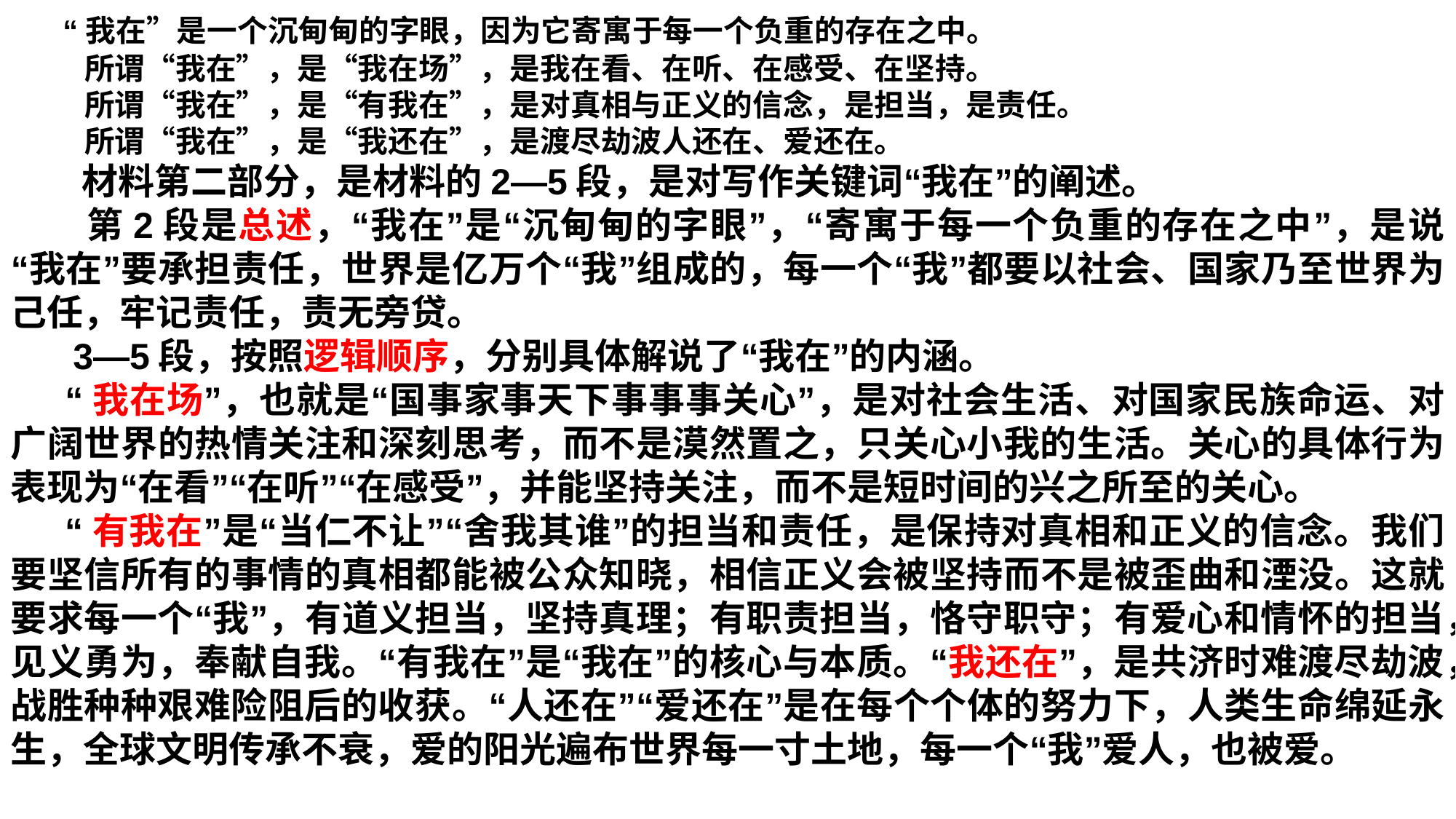

“我在”是一个沉甸甸的字眼，因为它寄寓于每一个负重的存在之中。
     所谓“我在”，是“我在场”，是我在看、在听、在感受、在坚持。
     所谓“我在”，是“有我在”，是对真相与正义的信念，是担当，是责任。
     所谓“我在”，是“我还在”，是渡尽劫波人还在、爱还在。
   材料第二部分，是材料的2—5段，是对写作关键词“我在”的阐述。
   第2段是总述，“我在”是“沉甸甸的字眼”，“寄寓于每一个负重的存在之中”，是说“我在”要承担责任，世界是亿万个“我”组成的，每一个“我”都要以社会、国家乃至世界为己任，牢记责任，责无旁贷。
   3—5段，按照逻辑顺序，分别具体解说了“我在”的内涵。
  “我在场”，也就是“国事家事天下事事事关心”，是对社会生活、对国家民族命运、对广阔世界的热情关注和深刻思考，而不是漠然置之，只关心小我的生活。关心的具体行为表现为“在看”“在听”“在感受”，并能坚持关注，而不是短时间的兴之所至的关心。
  “有我在”是“当仁不让”“舍我其谁”的担当和责任，是保持对真相和正义的信念。我们要坚信所有的事情的真相都能被公众知晓，相信正义会被坚持而不是被歪曲和湮没。这就要求每一个“我”，有道义担当，坚持真理；有职责担当，恪守职守；有爱心和情怀的担当，见义勇为，奉献自我。“有我在”是“我在”的核心与本质。“我还在”，是共济时难渡尽劫波，战胜种种艰难险阻后的收获。“人还在”“爱还在”是在每个个体的努力下，人类生命绵延永生，全球文明传承不衰，爱的阳光遍布世界每一寸土地，每一个“我”爱人，也被爱。